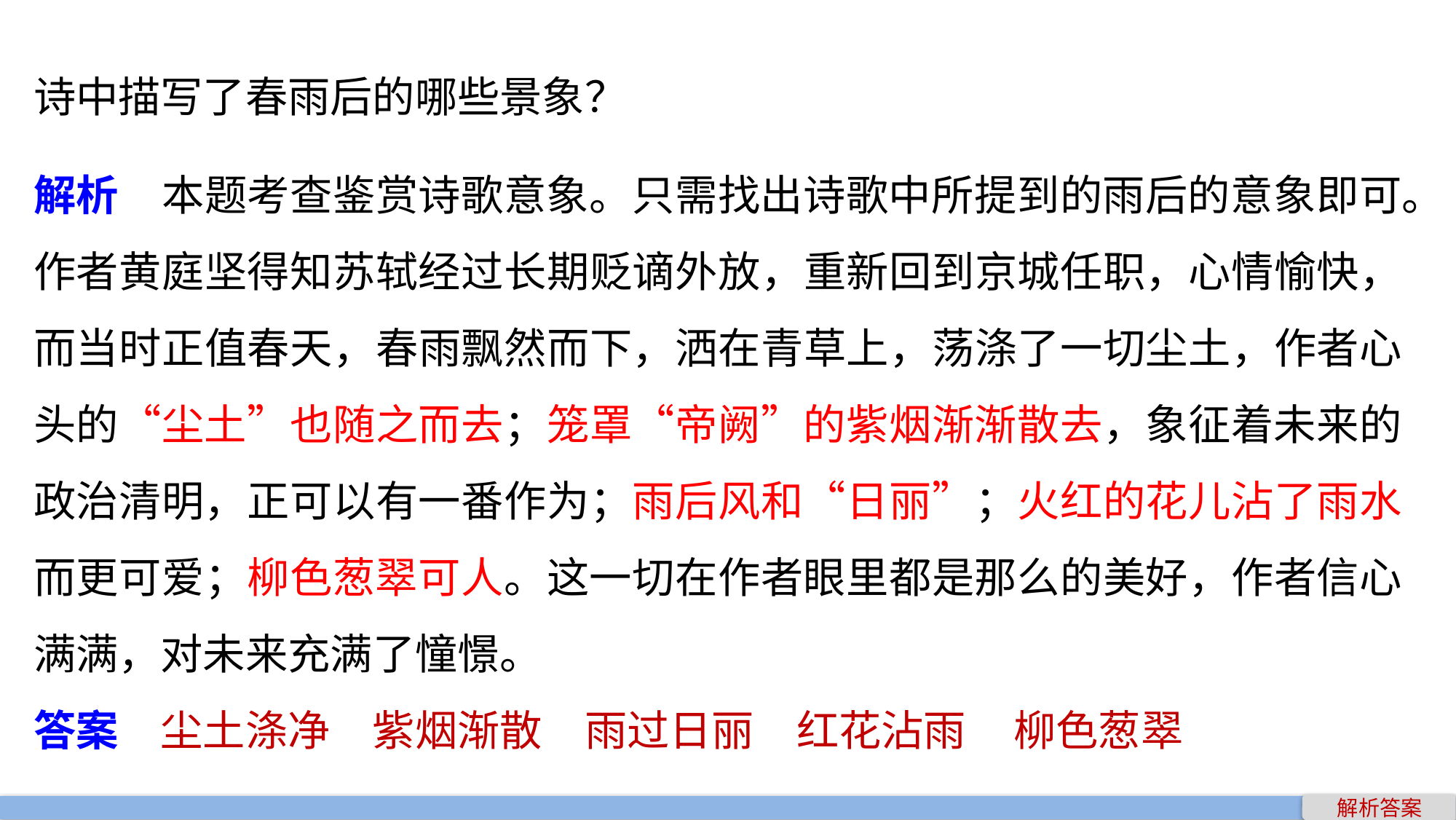

诗中描写了春雨后的哪些景象？

解析　本题考查鉴赏诗歌意象。只需找出诗歌中所提到的雨后的意象即可。作者黄庭坚得知苏轼经过长期贬谪外放，重新回到京城任职，心情愉快，而当时正值春天，春雨飘然而下，洒在青草上，荡涤了一切尘土，作者心头的“尘土”也随之而去；笼罩“帝阙”的紫烟渐渐散去，象征着未来的政治清明，正可以有一番作为；雨后风和“日丽”；火红的花儿沾了雨水而更可爱；柳色葱翠可人。这一切在作者眼里都是那么的美好，作者信心满满，对未来充满了憧憬。
答案　尘土涤净　紫烟渐散　雨过日丽　红花沾雨     柳色葱翠
解析答案